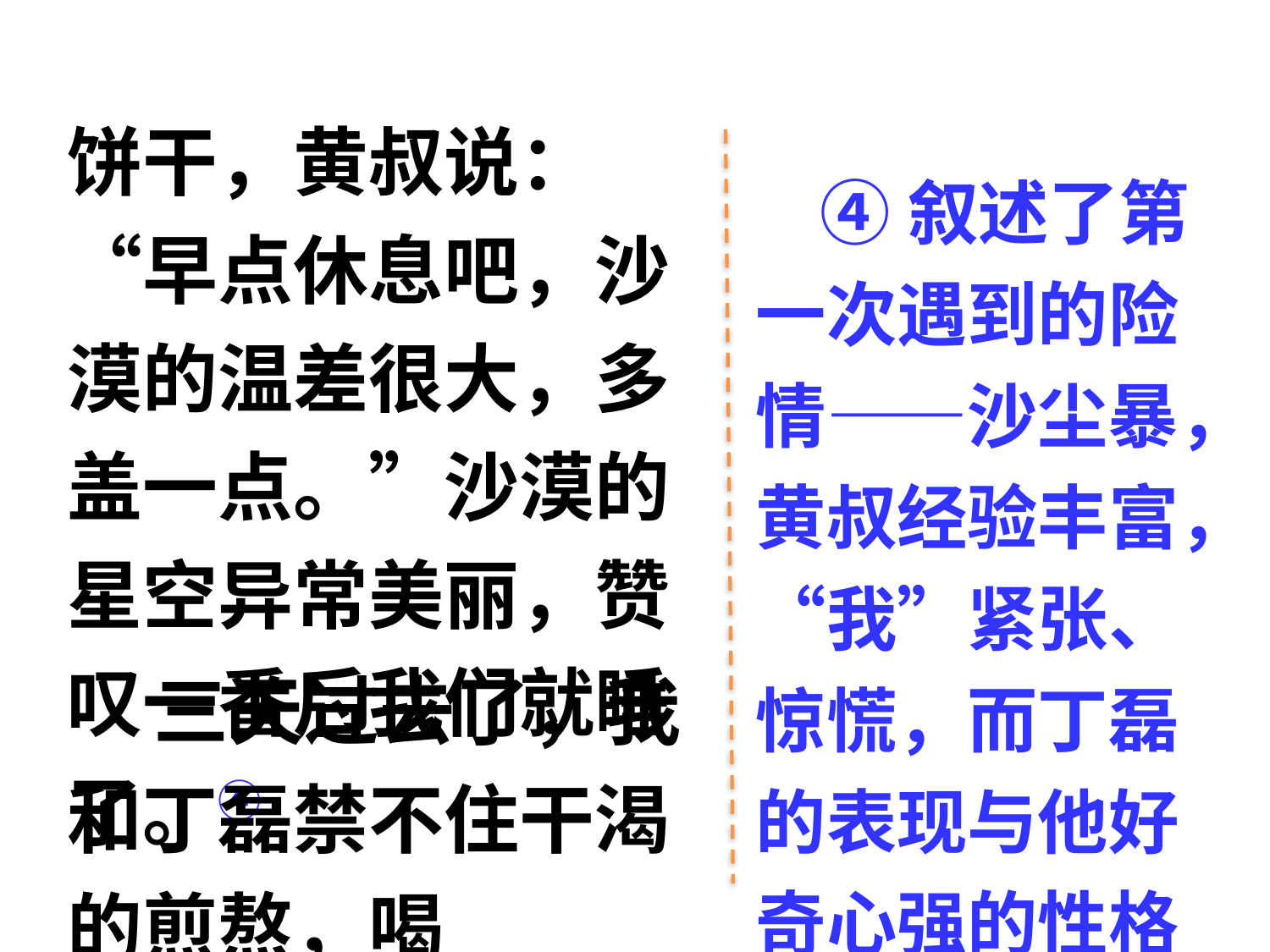

饼干，黄叔说：“早点休息吧，沙漠的温差很大，多盖一点。”沙漠的星空异常美丽，赞叹一番后我们就睡了。④
    ④叙述了第一次遇到的险情——沙尘暴，黄叔经验丰富，“我”紧张、惊慌，而丁磊的表现与他好奇心强的性格特点相对应。
    三天过去了，我和丁磊禁不住干渴的煎熬，喝